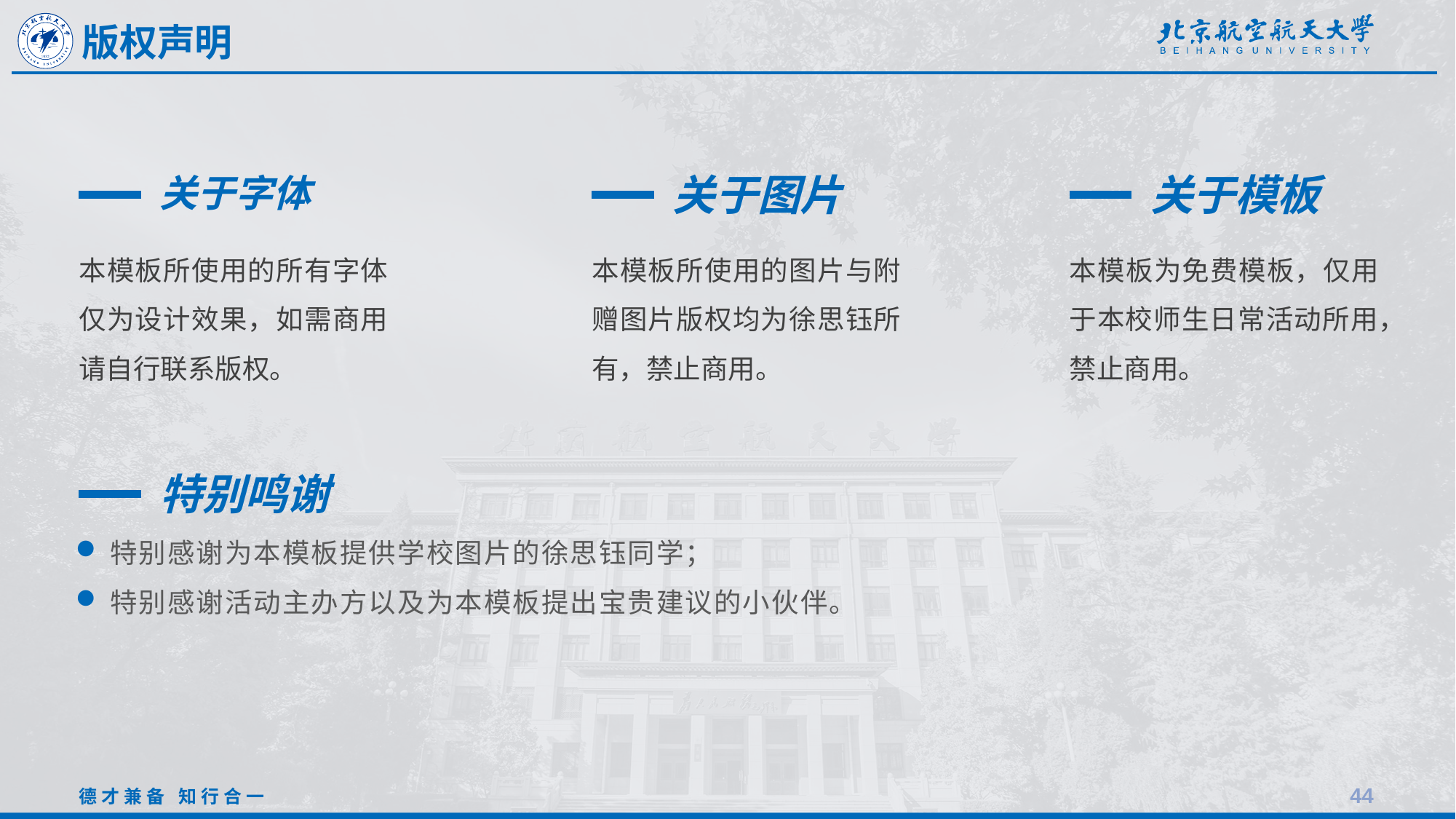

版权声明
关于图片
本模板所使用的图片与附赠图片版权均为徐思钰所有，禁止商用。
关于字体
本模板所使用的所有字体仅为设计效果，如需商用请自行联系版权。
关于模板
本模板为免费模板，仅用于本校师生日常活动所用，禁止商用。
特别鸣谢
特别感谢为本模板提供学校图片的徐思钰同学；
特别感谢活动主办方以及为本模板提出宝贵建议的小伙伴。
44